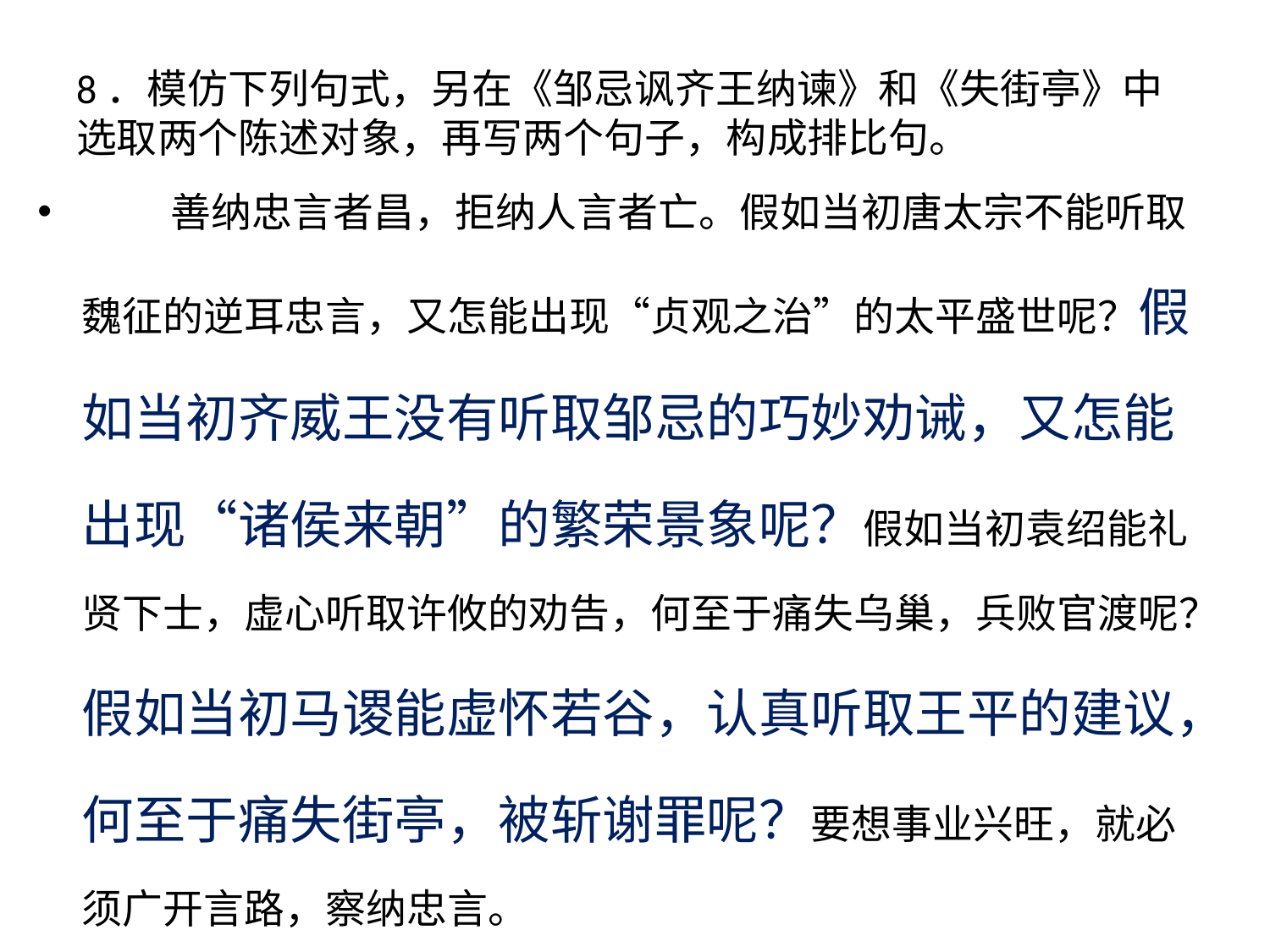

# 8．模仿下列句式，另在《邹忌讽齐王纳谏》和《失街亭》中选取两个陈述对象，再写两个句子，构成排比句。
         善纳忠言者昌，拒纳人言者亡。假如当初唐太宗不能听取魏征的逆耳忠言，又怎能出现“贞观之治”的太平盛世呢？假如当初齐威王没有听取邹忌的巧妙劝诫，又怎能出现“诸侯来朝”的繁荣景象呢？假如当初袁绍能礼贤下士，虚心听取许攸的劝告，何至于痛失乌巢，兵败官渡呢？假如当初马谡能虚怀若谷，认真听取王平的建议，何至于痛失街亭，被斩谢罪呢？要想事业兴旺，就必须广开言路，察纳忠言。